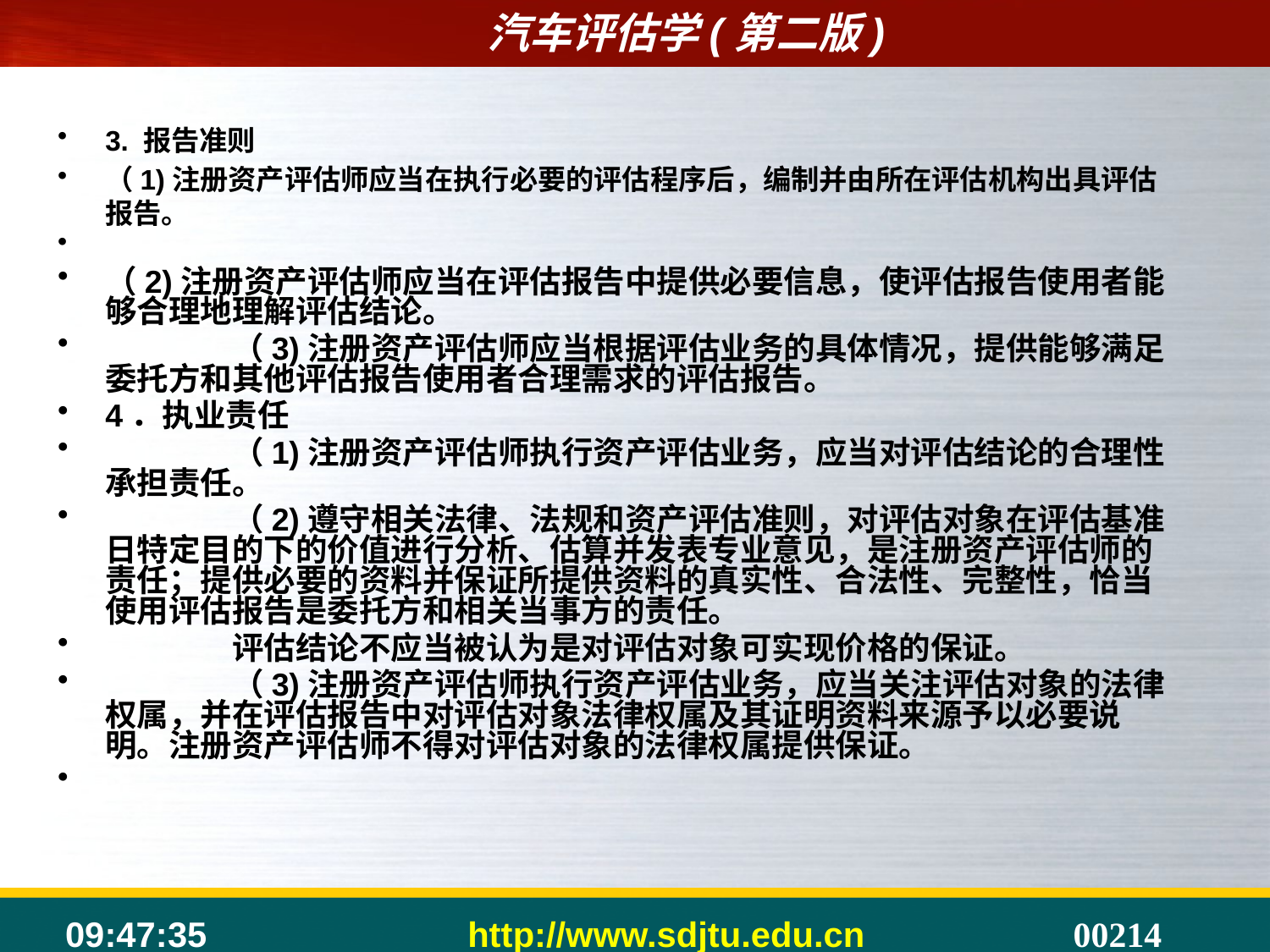

#
3. 报告准则
（1)注册资产评估师应当在执行必要的评估程序后，编制并由所在评估机构出具评估报告。

（2)注册资产评估师应当在评估报告中提供必要信息，使评估报告使用者能够合理地理解评估结论。
	（3)注册资产评估师应当根据评估业务的具体情况，提供能够满足委托方和其他评估报告使用者合理需求的评估报告。
4．执业责任
	（1)注册资产评估师执行资产评估业务，应当对评估结论的合理性承担责任。
	（2)遵守相关法律、法规和资产评估准则，对评估对象在评估基准日特定目的下的价值进行分析、估算并发表专业意见，是注册资产评估师的责任；提供必要的资料并保证所提供资料的真实性、合法性、完整性，恰当使用评估报告是委托方和相关当事方的责任。
	评估结论不应当被认为是对评估对象可实现价格的保证。
	（3)注册资产评估师执行资产评估业务，应当关注评估对象的法律权属，并在评估报告中对评估对象法律权属及其证明资料来源予以必要说明。注册资产评估师不得对评估对象的法律权属提供保证。